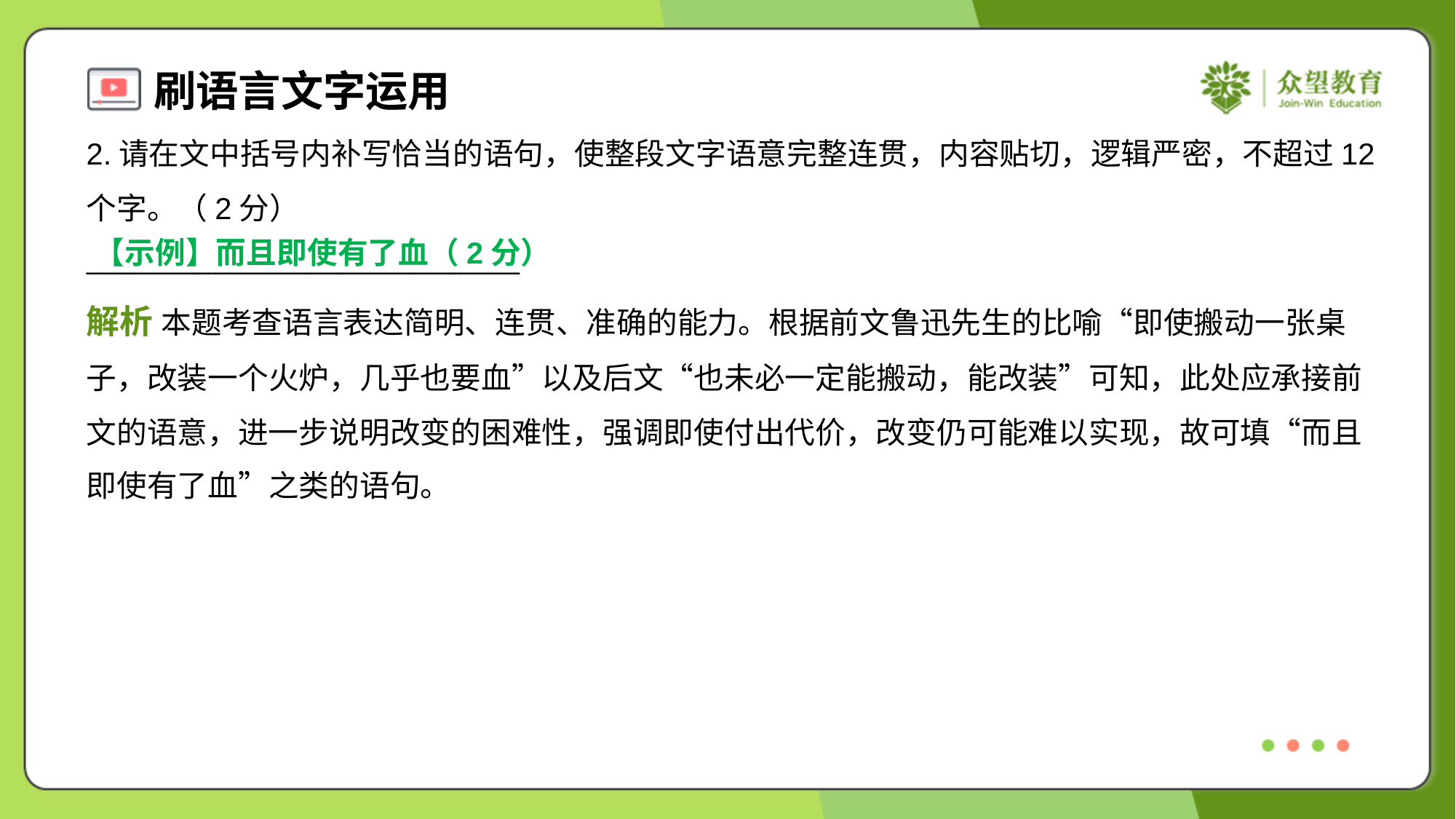

2.请在文中括号内补写恰当的语句，使整段文字语意完整连贯，内容贴切，逻辑严密，不超过12
个字。（2分）
_______________________________
【示例】而且即使有了血（2分）
解析 本题考查语言表达简明、连贯、准确的能力。根据前文鲁迅先生的比喻“即使搬动一张桌
子，改装一个火炉，几乎也要血”以及后文“也未必一定能搬动，能改装”可知，此处应承接前
文的语意，进一步说明改变的困难性，强调即使付出代价，改变仍可能难以实现，故可填“而且
即使有了血”之类的语句。